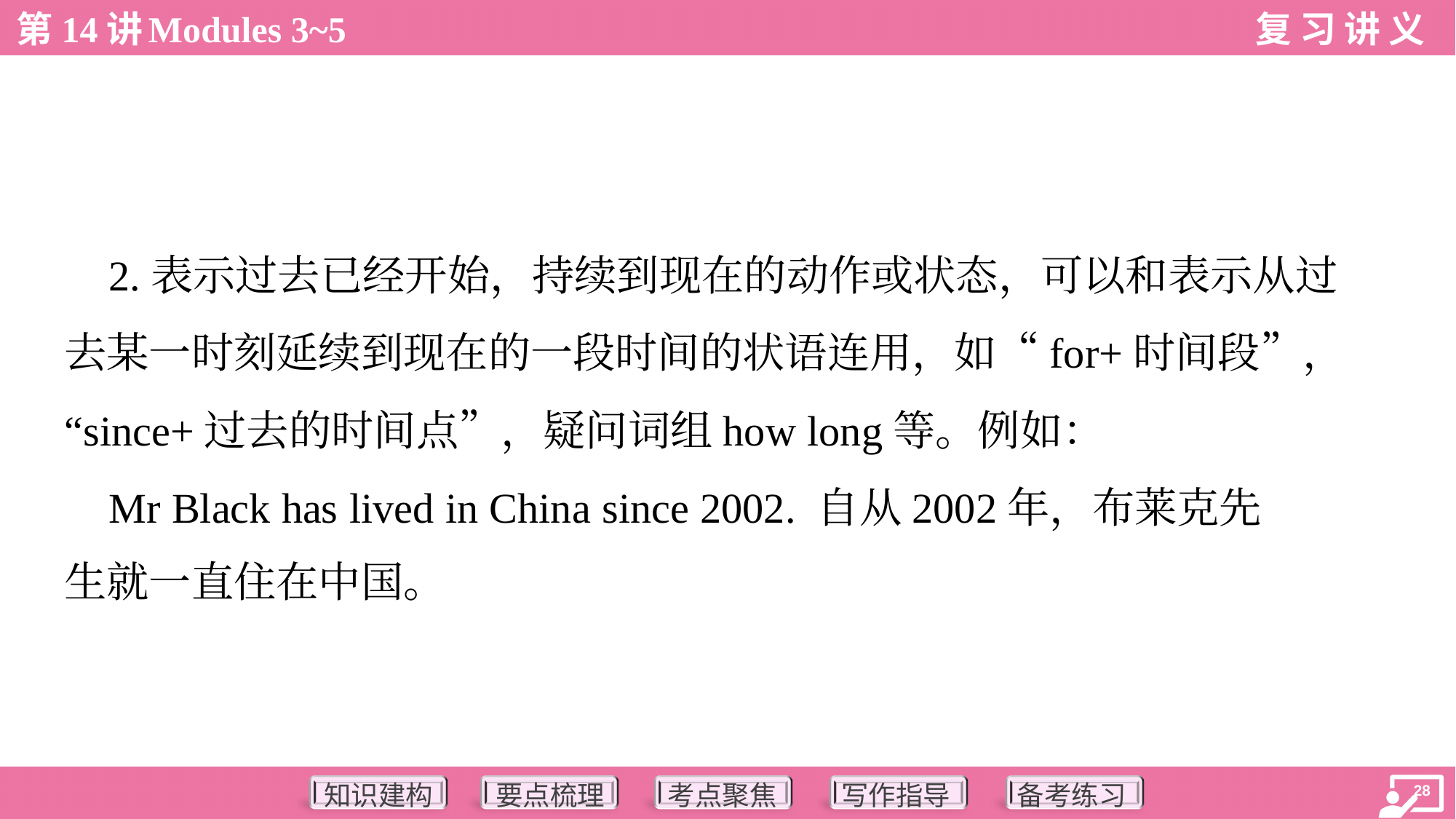

2.表示过去已经开始，持续到现在的动作或状态，可以和表示从过
去某一时刻延续到现在的一段时间的状语连用，如“for+时间段”，
“since+过去的时间点”，疑问词组how long等。例如：
    Mr Black has lived in China since 2002. 自从2002年，布莱克先
生就一直住在中国。